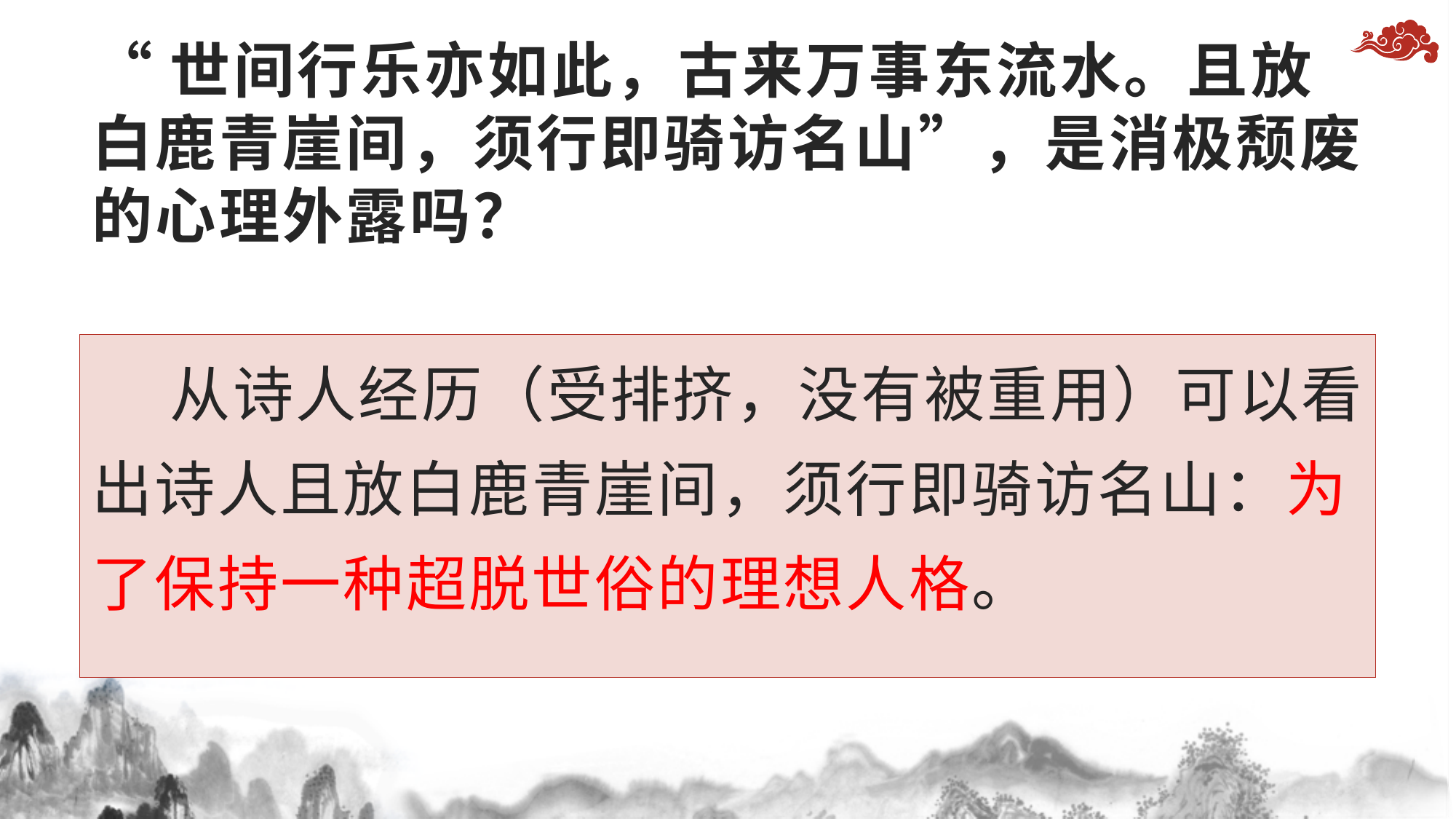

# “世间行乐亦如此，古来万事东流水。且放白鹿青崖间，须行即骑访名山”，是消极颓废的心理外露吗？
    从诗人经历（受排挤，没有被重用）可以看出诗人且放白鹿青崖间，须行即骑访名山：为了保持一种超脱世俗的理想人格。